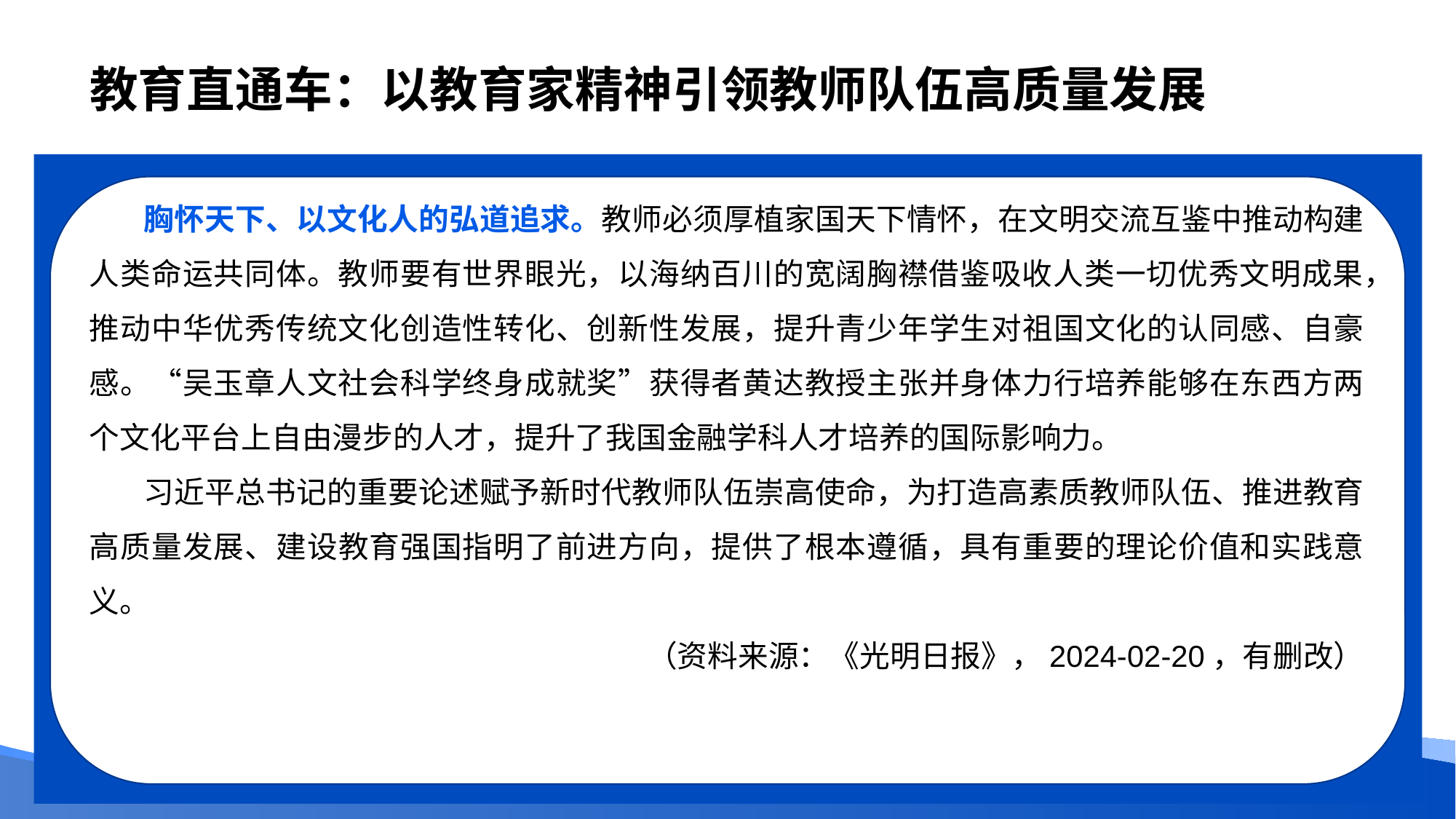

# 教育直通车：以教育家精神引领教师队伍高质量发展

胸怀天下、以文化人的弘道追求。教师必须厚植家国天下情怀，在文明交流互鉴中推动构建人类命运共同体。教师要有世界眼光，以海纳百川的宽阔胸襟借鉴吸收人类一切优秀文明成果，推动中华优秀传统文化创造性转化、创新性发展，提升青少年学生对祖国文化的认同感、自豪感。“吴玉章人文社会科学终身成就奖”获得者黄达教授主张并身体力行培养能够在东西方两个文化平台上自由漫步的人才，提升了我国金融学科人才培养的国际影响力。
习近平总书记的重要论述赋予新时代教师队伍崇高使命，为打造高素质教师队伍、推进教育高质量发展、建设教育强国指明了前进方向，提供了根本遵循，具有重要的理论价值和实践意义。
（资料来源：《光明日报》，2024-02-20，有删改）